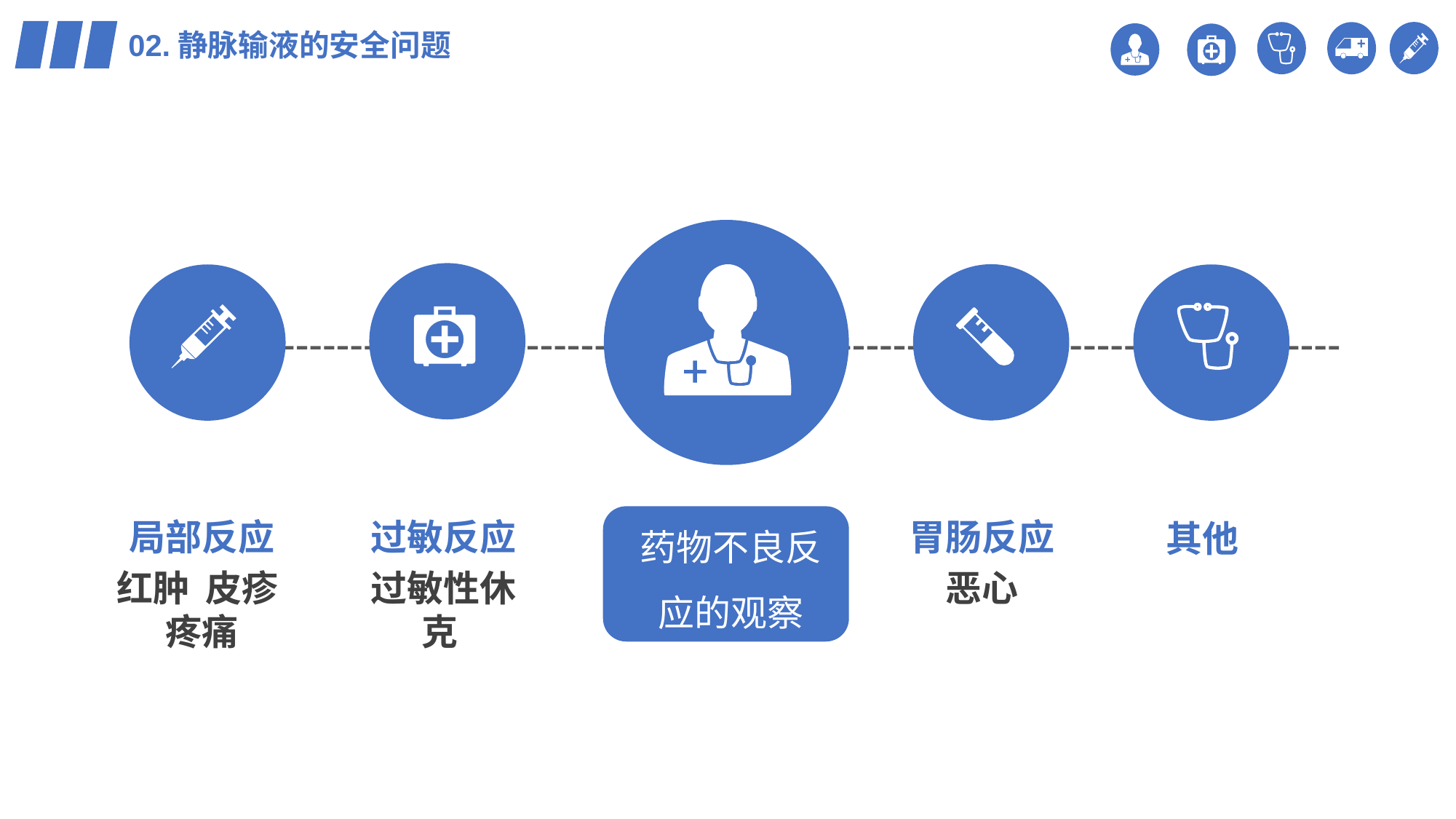

02.静脉输液的安全问题

药物不良反应的观察

胃肠反应
恶心
局部反应
红肿  皮疹  疼痛
过敏反应
过敏性休克
其他